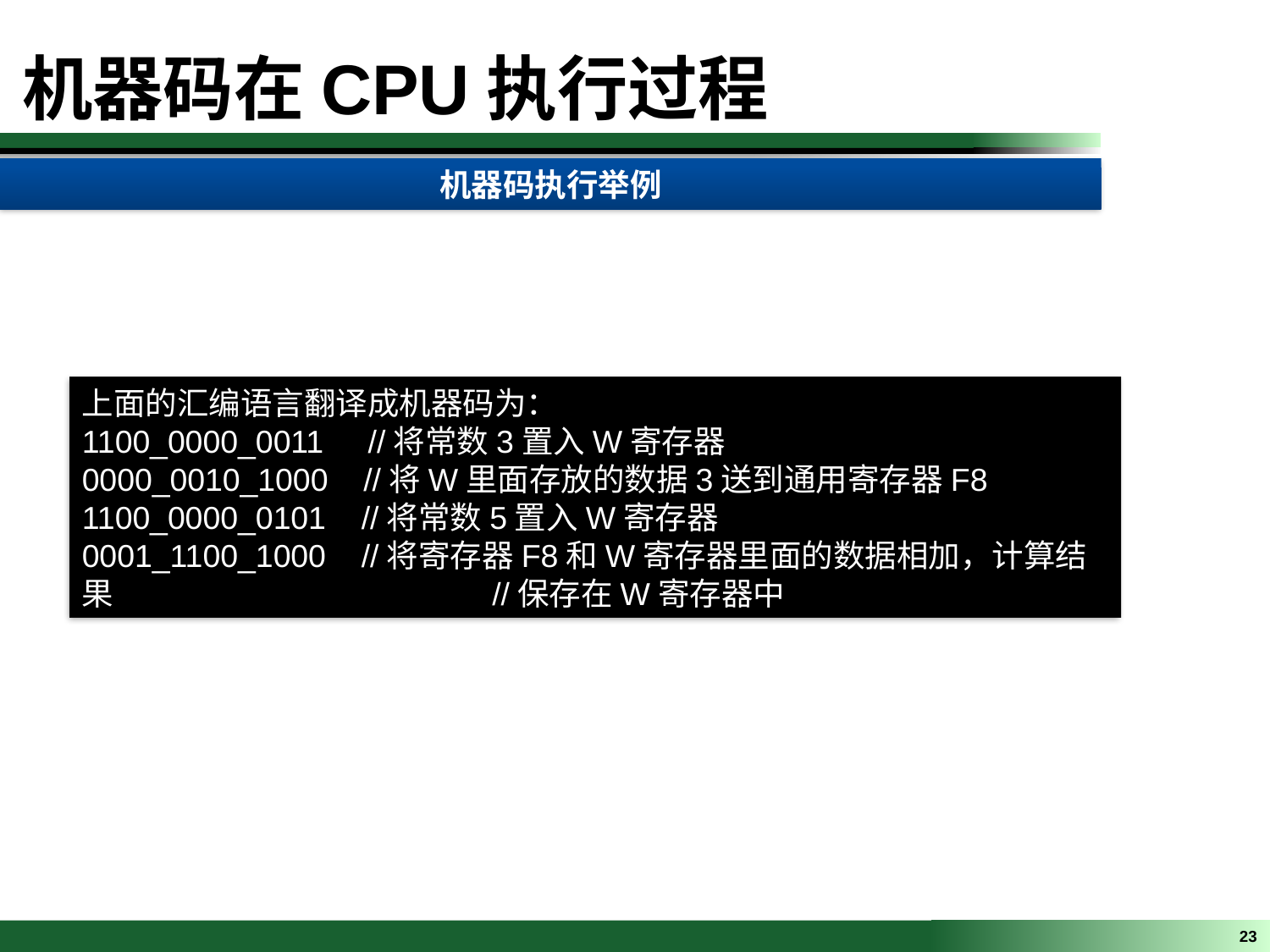

机器码在CPU执行过程
机器码执行举例
上面的汇编语言翻译成机器码为：
1100_0000_0011     //将常数3置入W寄存器
0000_0010_1000    //将W里面存放的数据3送到通用寄存器F8
1100_0000_0101    //将常数5置入W寄存器
0001_1100_1000    //将寄存器F8和W寄存器里面的数据相加，计算结果                          		   //保存在W寄存器中
23